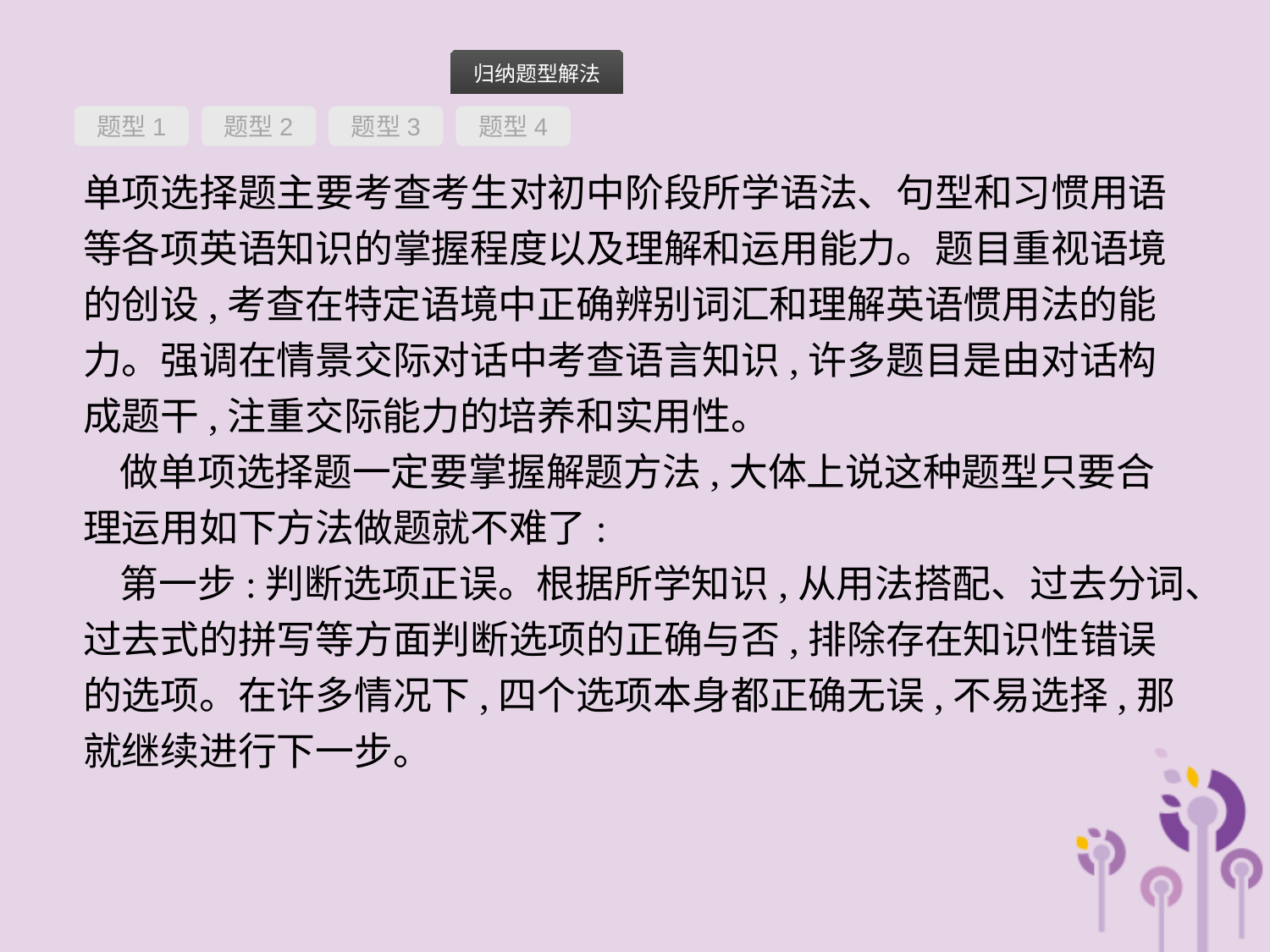

题型1
题型2
题型3
题型4
单项选择题主要考查考生对初中阶段所学语法、句型和习惯用语等各项英语知识的掌握程度以及理解和运用能力。题目重视语境的创设,考查在特定语境中正确辨别词汇和理解英语惯用法的能力。强调在情景交际对话中考查语言知识,许多题目是由对话构成题干,注重交际能力的培养和实用性。
做单项选择题一定要掌握解题方法,大体上说这种题型只要合理运用如下方法做题就不难了:
第一步:判断选项正误。根据所学知识,从用法搭配、过去分词、过去式的拼写等方面判断选项的正确与否,排除存在知识性错误的选项。在许多情况下,四个选项本身都正确无误,不易选择,那就继续进行下一步。